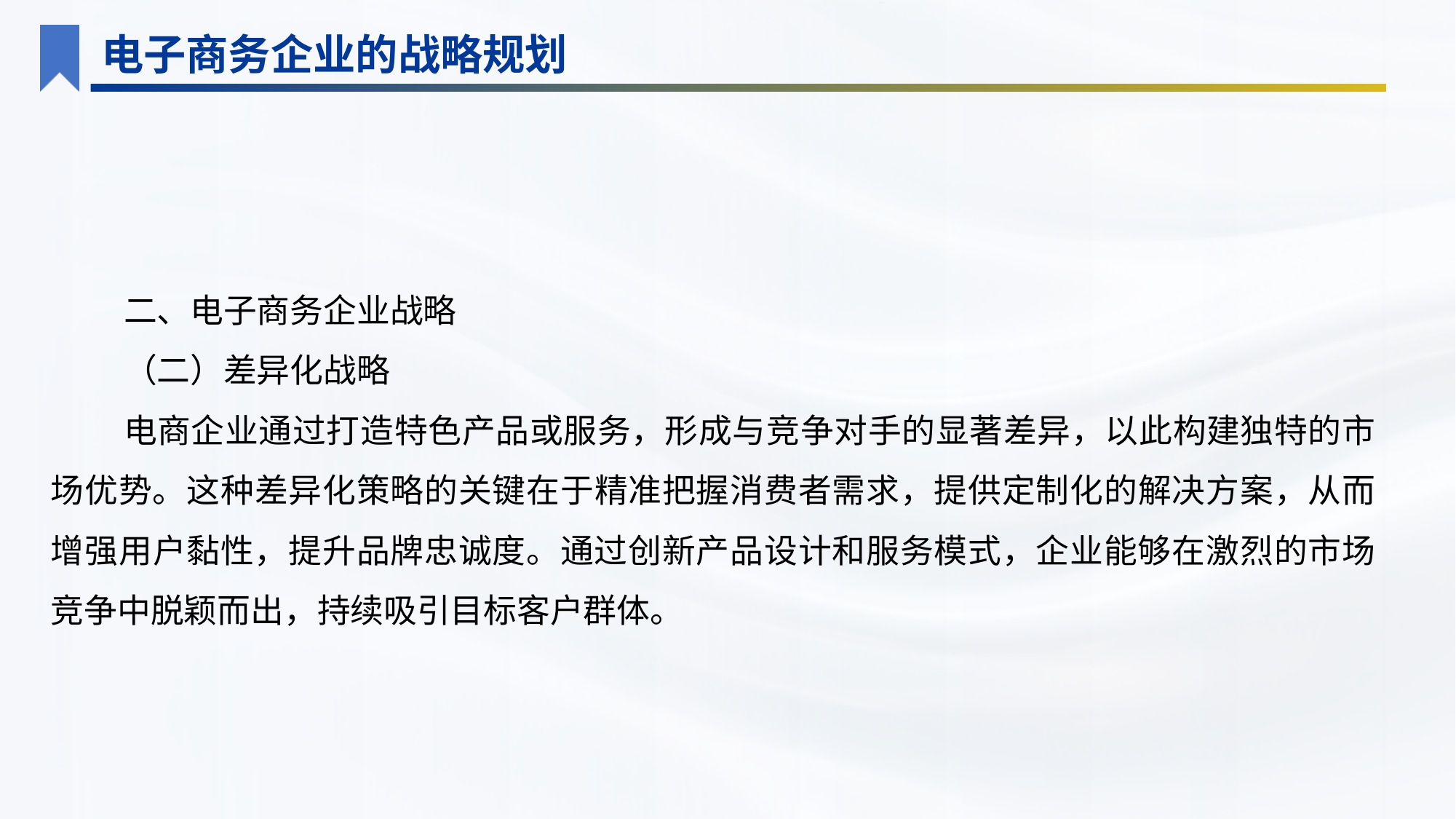

电子商务企业的战略规划
二、电子商务企业战略
（二）差异化战略
电商企业通过打造特色产品或服务，形成与竞争对手的显著差异，以此构建独特的市场优势。这种差异化策略的关键在于精准把握消费者需求，提供定制化的解决方案，从而增强用户黏性，提升品牌忠诚度。通过创新产品设计和服务模式，企业能够在激烈的市场竞争中脱颖而出，持续吸引目标客户群体。